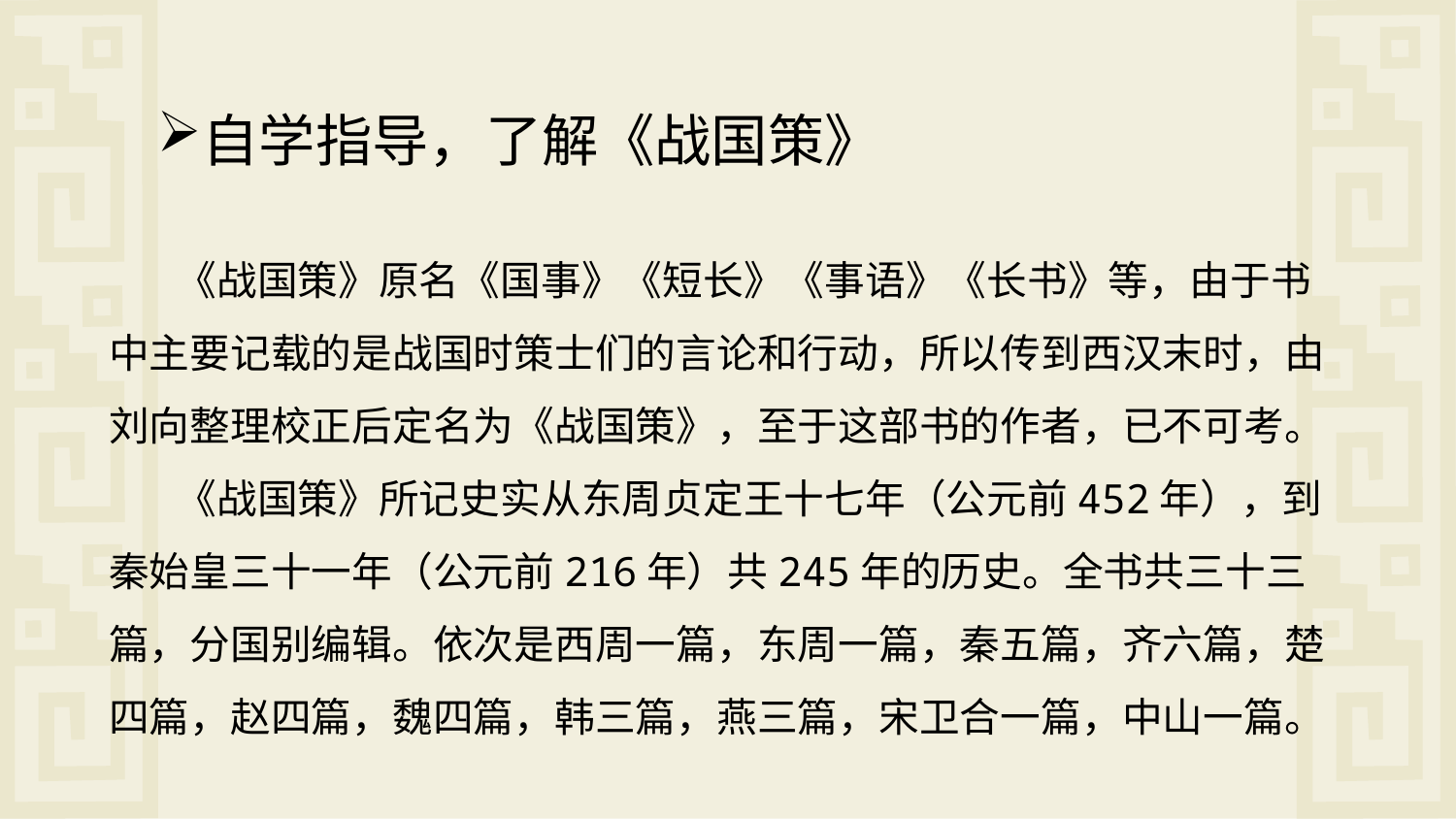

自学指导，了解《战国策》
 《战国策》原名《国事》《短长》《事语》《长书》等，由于书中主要记载的是战国时策士们的言论和行动，所以传到西汉末时，由刘向整理校正后定名为《战国策》，至于这部书的作者，已不可考。
 《战国策》所记史实从东周贞定王十七年（公元前452年），到秦始皇三十一年（公元前216年）共245年的历史。全书共三十三篇，分国别编辑。依次是西周一篇，东周一篇，秦五篇，齐六篇，楚四篇，赵四篇，魏四篇，韩三篇，燕三篇，宋卫合一篇，中山一篇。